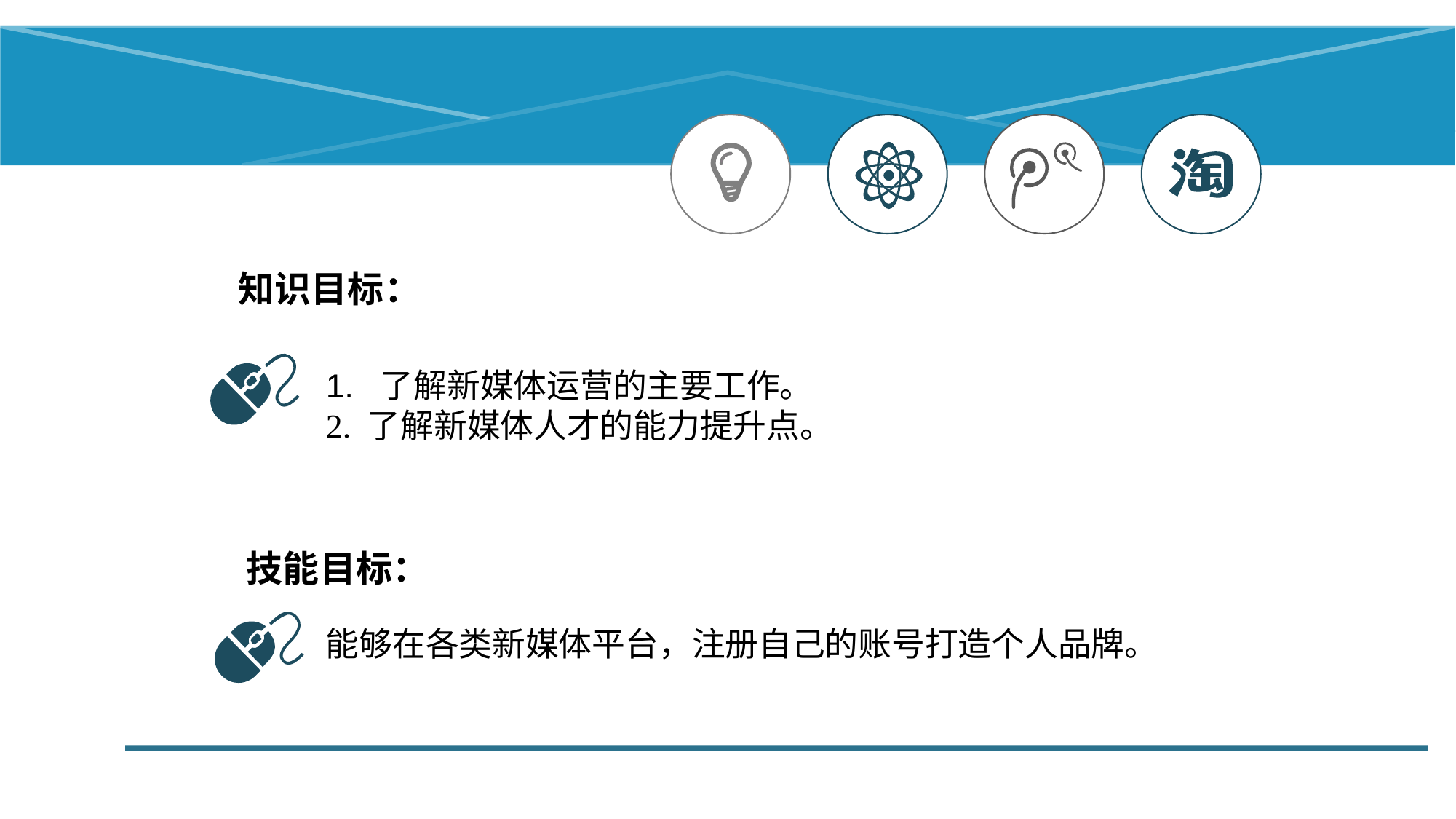

知识目标：

了解新媒体运营的主要工作。
2. 了解新媒体人才的能力提升点。
技能目标：

能够在各类新媒体平台，注册自己的账号打造个人品牌。